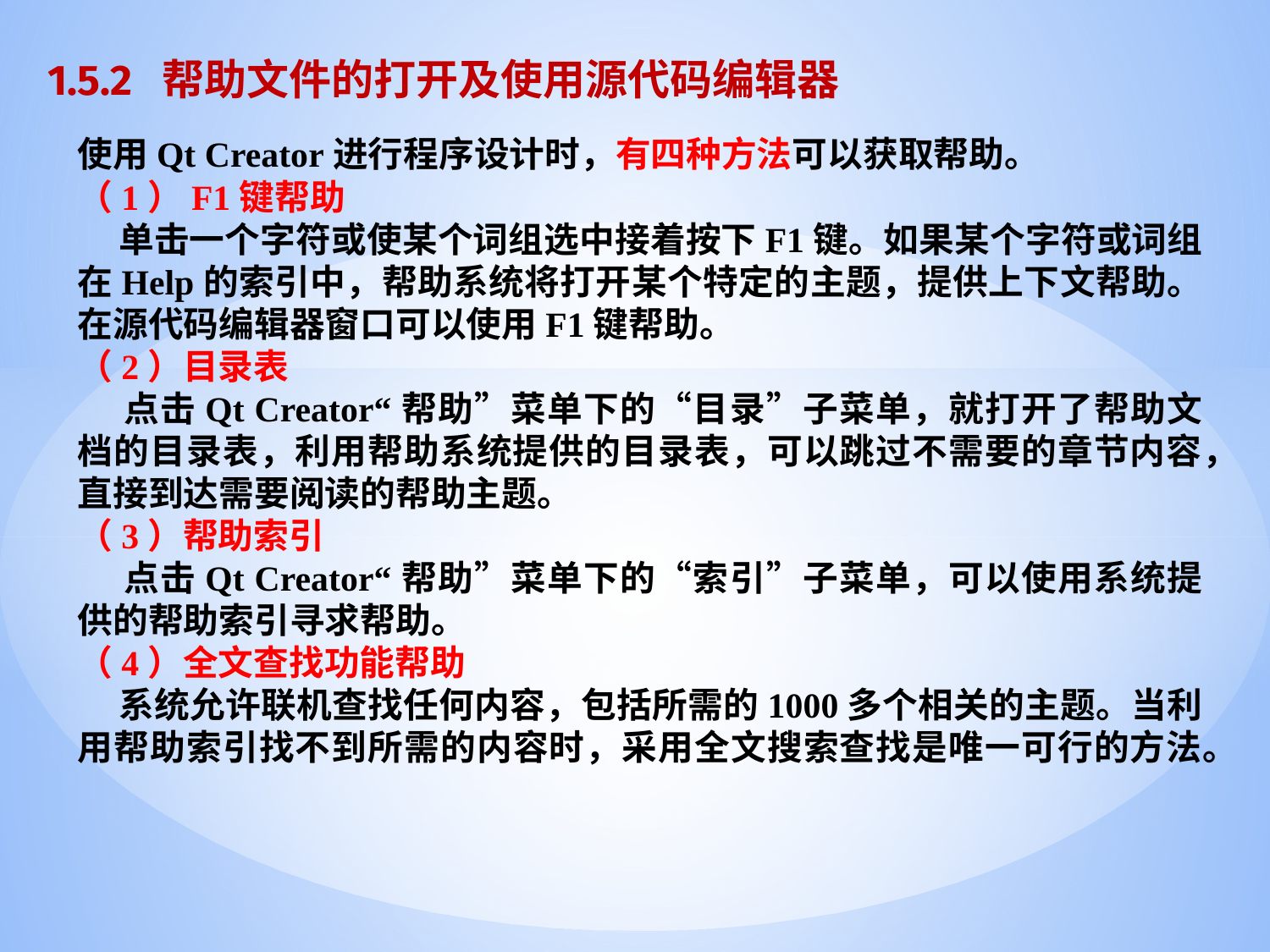

1.5.2  帮助文件的打开及使用源代码编辑器
使用Qt Creator进行程序设计时，有四种方法可以获取帮助。
（1）F1键帮助
    单击一个字符或使某个词组选中接着按下F1键。如果某个字符或词组在Help的索引中，帮助系统将打开某个特定的主题，提供上下文帮助。在源代码编辑器窗口可以使用F1键帮助。
（2）目录表
    点击Qt Creator“帮助”菜单下的“目录”子菜单，就打开了帮助文档的目录表，利用帮助系统提供的目录表，可以跳过不需要的章节内容，直接到达需要阅读的帮助主题。
（3）帮助索引
    点击Qt Creator“帮助”菜单下的“索引”子菜单，可以使用系统提供的帮助索引寻求帮助。
（4）全文查找功能帮助
    系统允许联机查找任何内容，包括所需的1000多个相关的主题。当利用帮助索引找不到所需的内容时，采用全文搜索查找是唯一可行的方法。